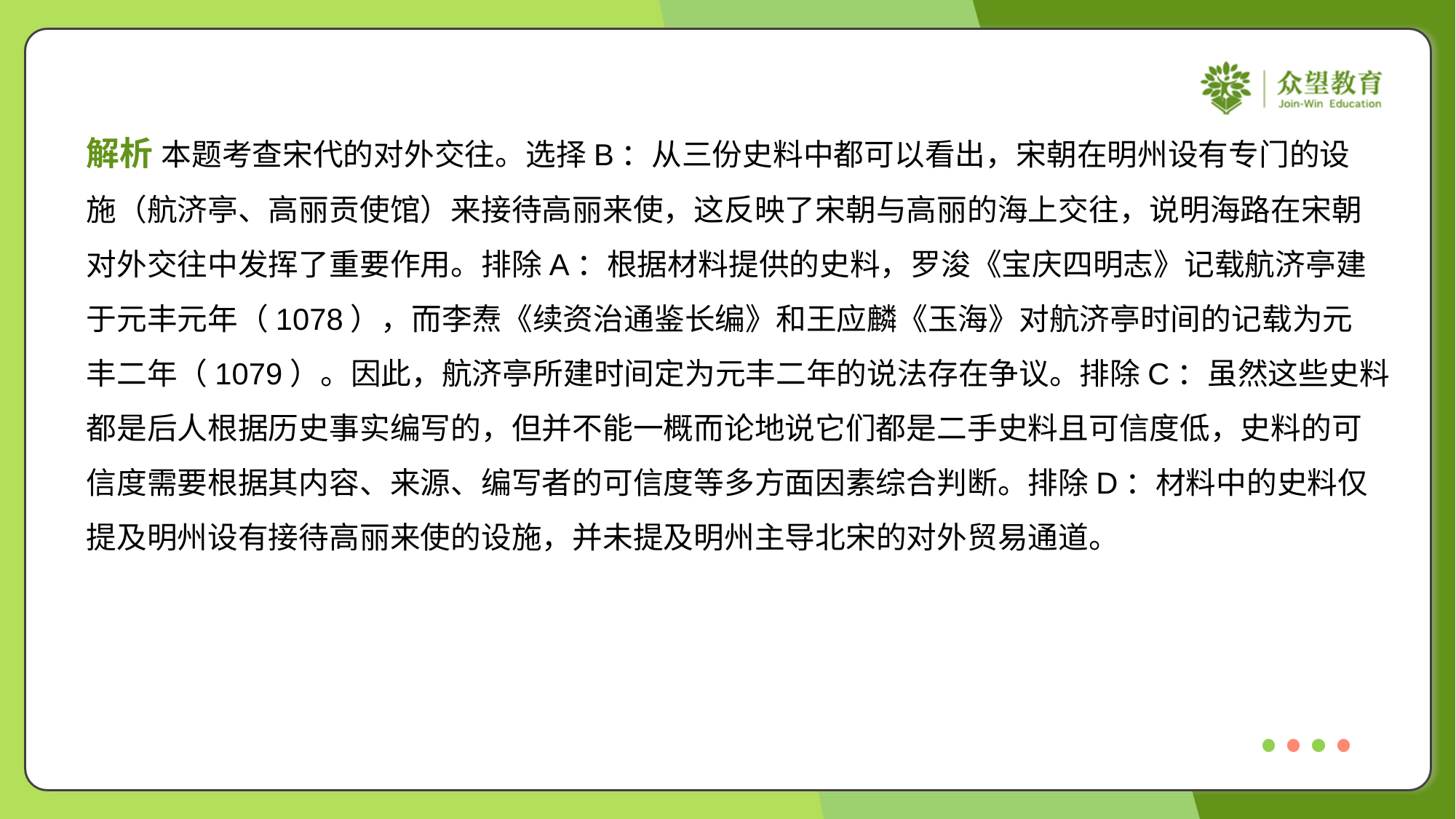

解析 本题考查宋代的对外交往。选择B：从三份史料中都可以看出，宋朝在明州设有专门的设
施（航济亭、高丽贡使馆）来接待高丽来使，这反映了宋朝与高丽的海上交往，说明海路在宋朝
对外交往中发挥了重要作用。排除A：根据材料提供的史料，罗浚《宝庆四明志》记载航济亭建
于元丰元年（1078），而李焘《续资治通鉴长编》和王应麟《玉海》对航济亭时间的记载为元
丰二年（1079）。因此，航济亭所建时间定为元丰二年的说法存在争议。排除C：虽然这些史料
都是后人根据历史事实编写的，但并不能一概而论地说它们都是二手史料且可信度低，史料的可
信度需要根据其内容、来源、编写者的可信度等多方面因素综合判断。排除D：材料中的史料仅
提及明州设有接待高丽来使的设施，并未提及明州主导北宋的对外贸易通道。